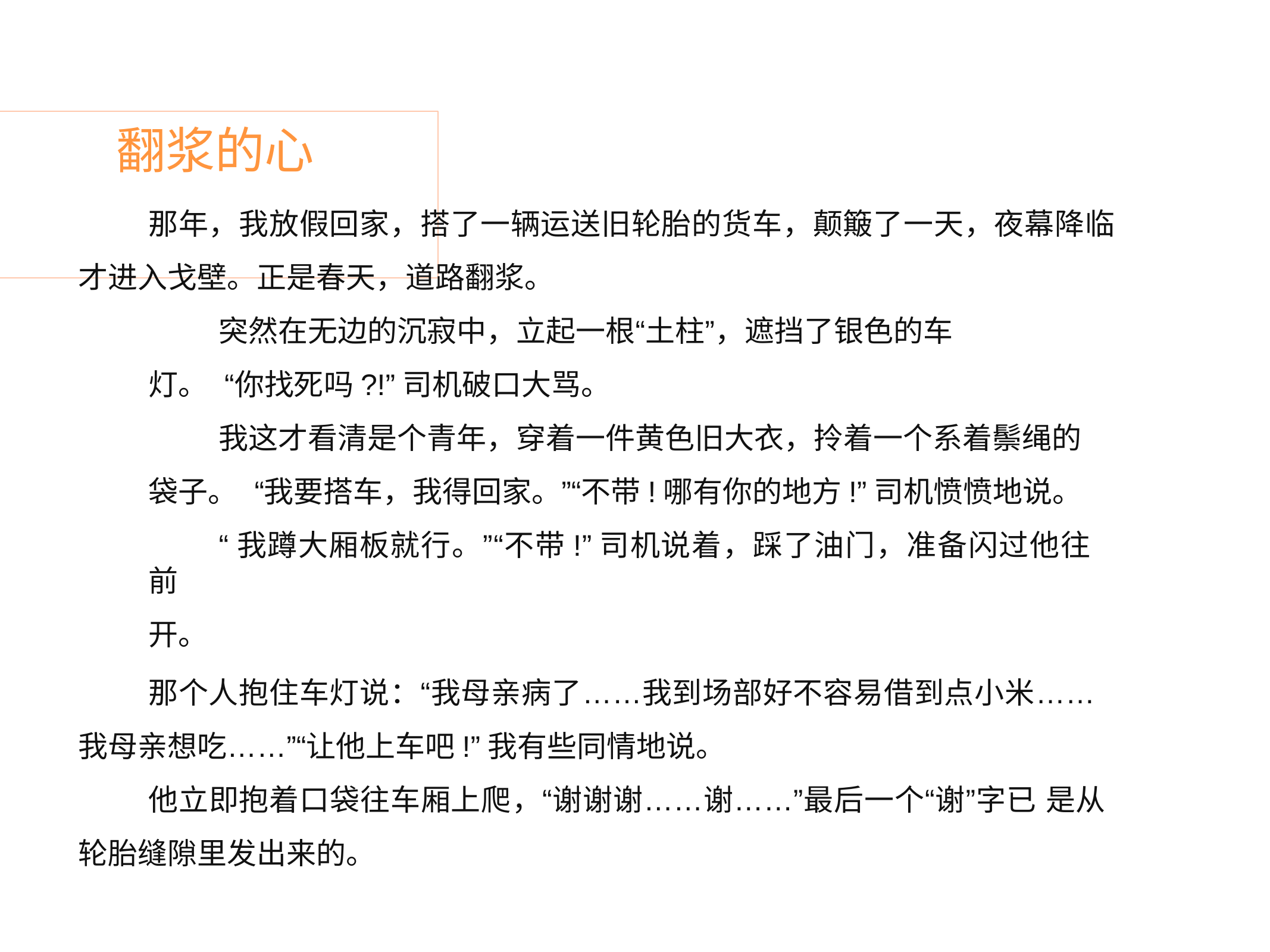

# 翻浆的心
那年，我放假回家，搭了一辆运送旧轮胎的货车，颠簸了一天，夜幕降临 才进入戈壁。正是春天，道路翻浆。
突然在无边的沉寂中，立起一根“土柱”，遮挡了银色的车灯。  “你找死吗?!”司机破口大骂。
我这才看清是个青年，穿着一件黄色旧大衣，拎着一个系着鬃绳的袋子。  “我要搭车，我得回家。”“不带!哪有你的地方!”司机愤愤地说。
“我蹲大厢板就行。”“不带!”司机说着，踩了油门，准备闪过他往前
开。
那个人抱住车灯说：“我母亲病了……我到场部好不容易借到点小米…… 我母亲想吃……”“让他上车吧!”我有些同情地说。
他立即抱着口袋往车厢上爬，“谢谢谢……谢……”最后一个“谢”字已 是从轮胎缝隙里发出来的。